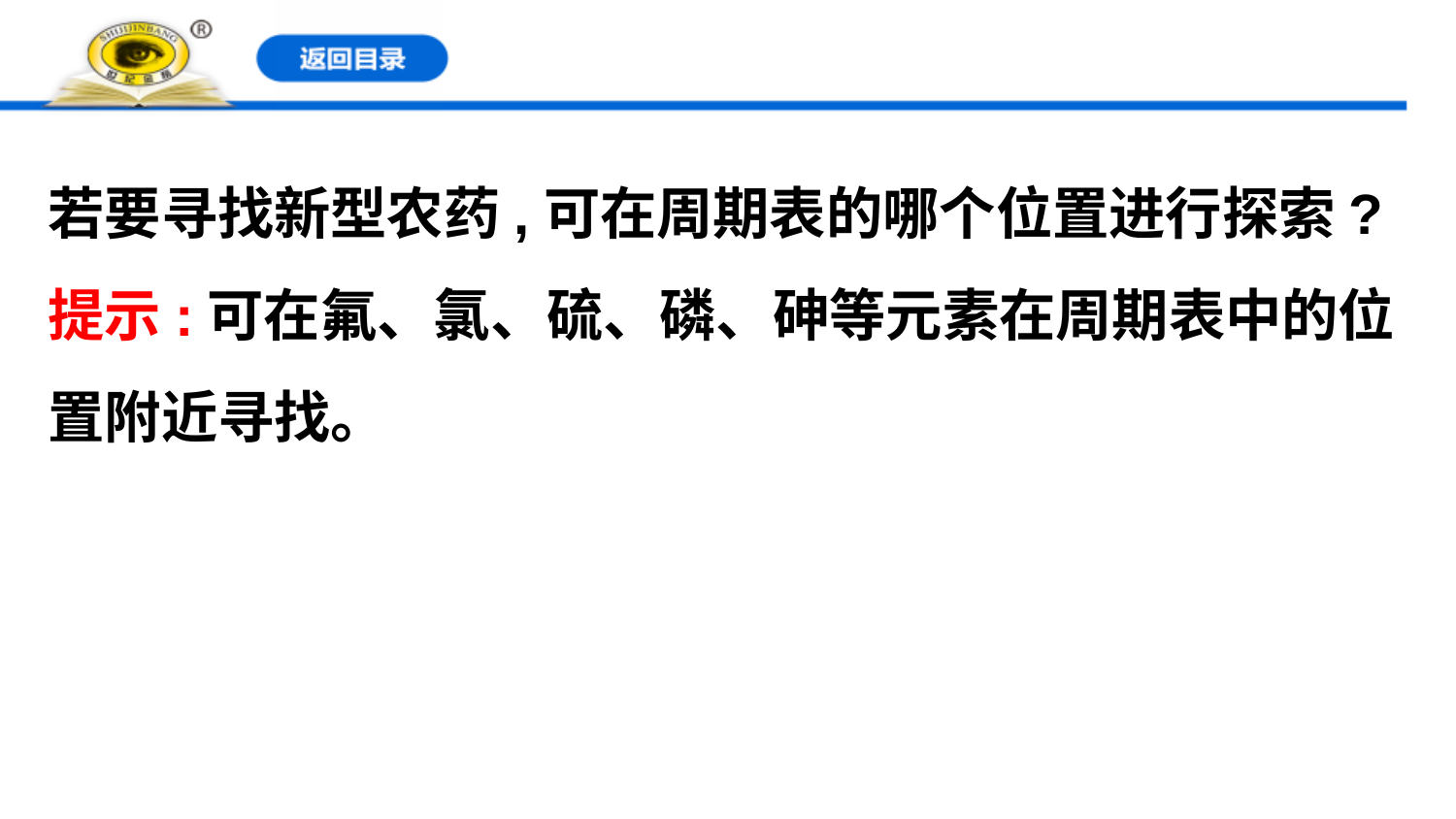

若要寻找新型农药,可在周期表的哪个位置进行探索?
提示:可在氟、氯、硫、磷、砷等元素在周期表中的位置附近寻找。